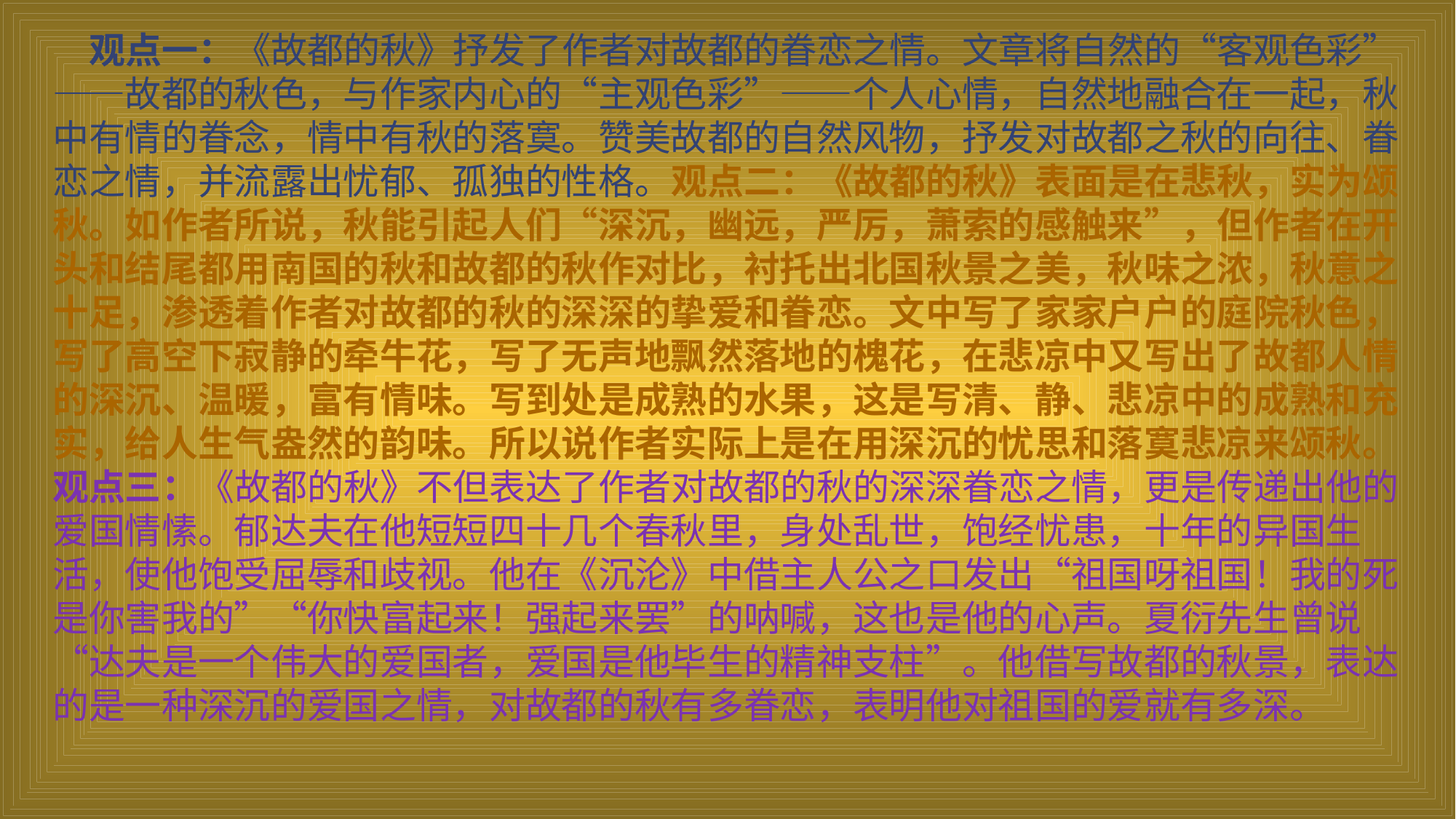

观点一：《故都的秋》抒发了作者对故都的眷恋之情。文章将自然的“客观色彩”——故都的秋色，与作家内心的“主观色彩”——个人心情，自然地融合在一起，秋中有情的眷念，情中有秋的落寞。赞美故都的自然风物，抒发对故都之秋的向往、眷恋之情，并流露出忧郁、孤独的性格。观点二：《故都的秋》表面是在悲秋，实为颂秋。如作者所说，秋能引起人们“深沉，幽远，严厉，萧索的感触来”，但作者在开头和结尾都用南国的秋和故都的秋作对比，衬托出北国秋景之美，秋味之浓，秋意之十足，渗透着作者对故都的秋的深深的挚爱和眷恋。文中写了家家户户的庭院秋色，写了高空下寂静的牵牛花，写了无声地飘然落地的槐花，在悲凉中又写出了故都人情的深沉、温暖，富有情味。写到处是成熟的水果，这是写清、静、悲凉中的成熟和充实，给人生气盎然的韵味。所以说作者实际上是在用深沉的忧思和落寞悲凉来颂秋。观点三：《故都的秋》不但表达了作者对故都的秋的深深眷恋之情，更是传递出他的爱国情愫。郁达夫在他短短四十几个春秋里，身处乱世，饱经忧患，十年的异国生活，使他饱受屈辱和歧视。他在《沉沦》中借主人公之口发出“祖国呀祖国！我的死是你害我的”“你快富起来！强起来罢”的呐喊，这也是他的心声。夏衍先生曾说“达夫是一个伟大的爱国者，爱国是他毕生的精神支柱”。他借写故都的秋景，表达的是一种深沉的爱国之情，对故都的秋有多眷恋，表明他对祖国的爱就有多深。